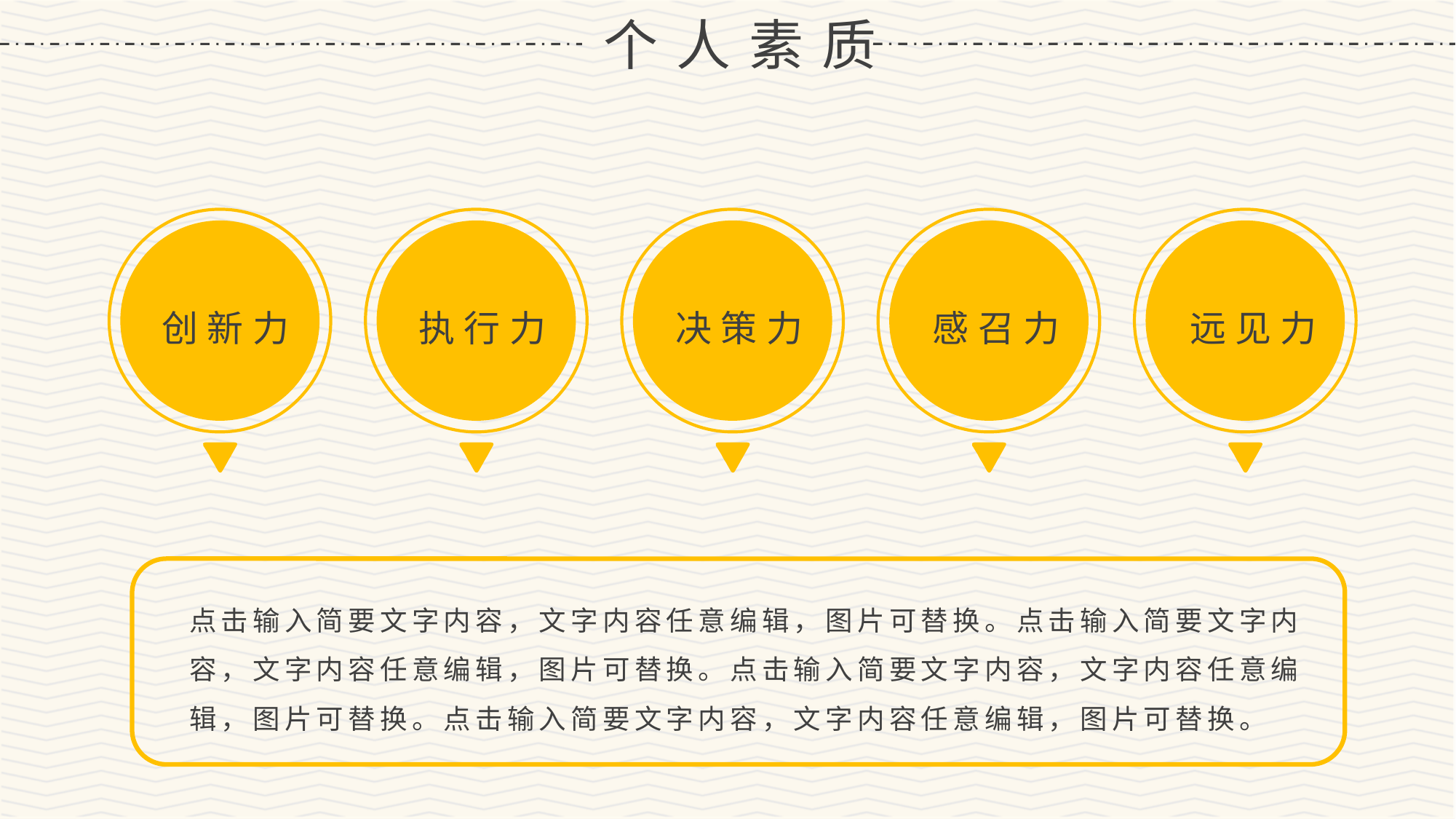

个人素质

创新力
执行力
决策力
感召力
远见力
点击输入简要文字内容，文字内容任意编辑，图片可替换。点击输入简要文字内容，文字内容任意编辑，图片可替换。点击输入简要文字内容，文字内容任意编辑，图片可替换。点击输入简要文字内容，文字内容任意编辑，图片可替换。